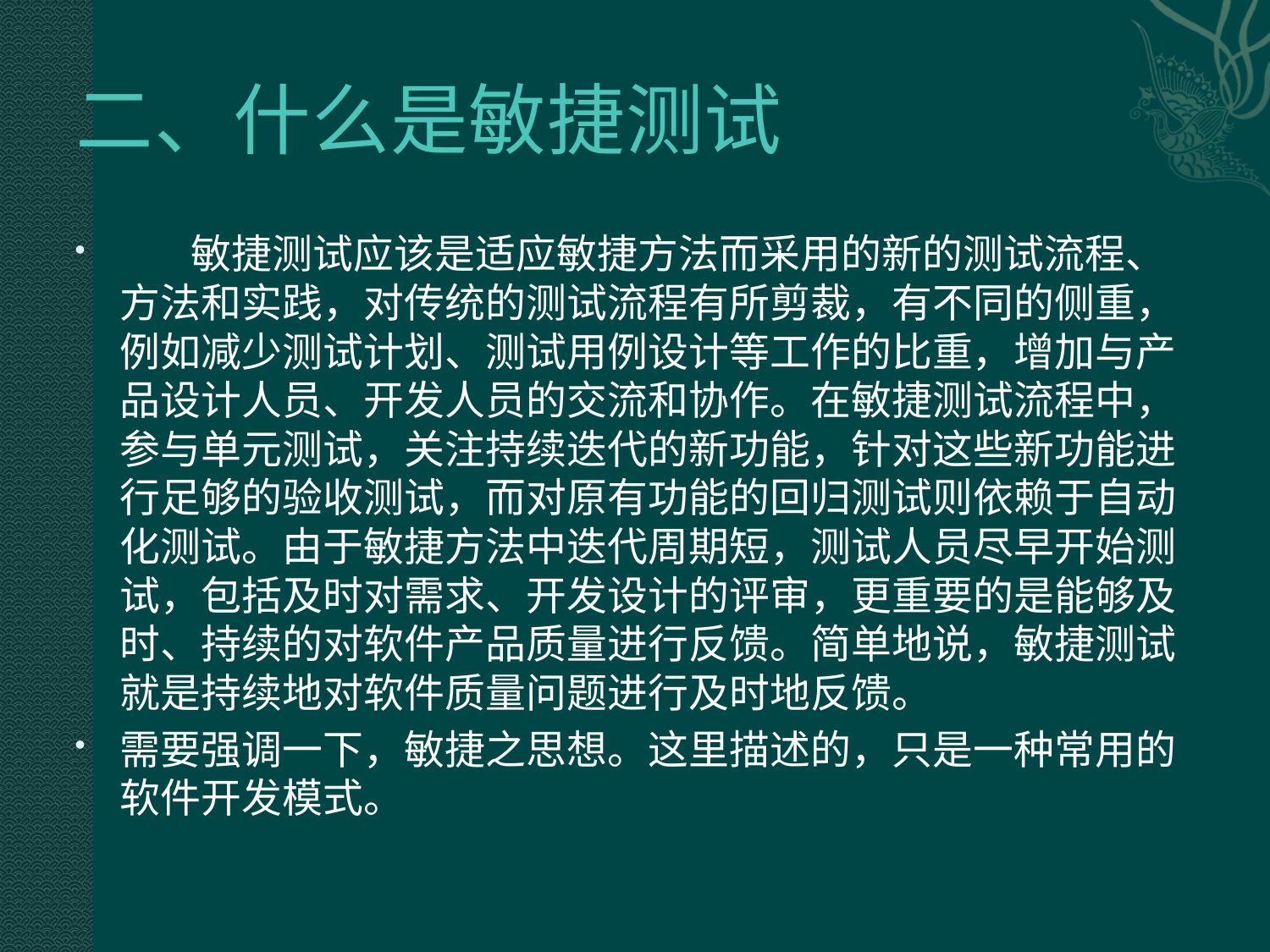

# 二、什么是敏捷测试
       敏捷测试应该是适应敏捷方法而采用的新的测试流程、方法和实践，对传统的测试流程有所剪裁，有不同的侧重，例如减少测试计划、测试用例设计等工作的比重，增加与产品设计人员、开发人员的交流和协作。在敏捷测试流程中，参与单元测试，关注持续迭代的新功能，针对这些新功能进行足够的验收测试，而对原有功能的回归测试则依赖于自动化测试。由于敏捷方法中迭代周期短，测试人员尽早开始测试，包括及时对需求、开发设计的评审，更重要的是能够及时、持续的对软件产品质量进行反馈。简单地说，敏捷测试就是持续地对软件质量问题进行及时地反馈。
需要强调一下，敏捷之思想。这里描述的，只是一种常用的软件开发模式。